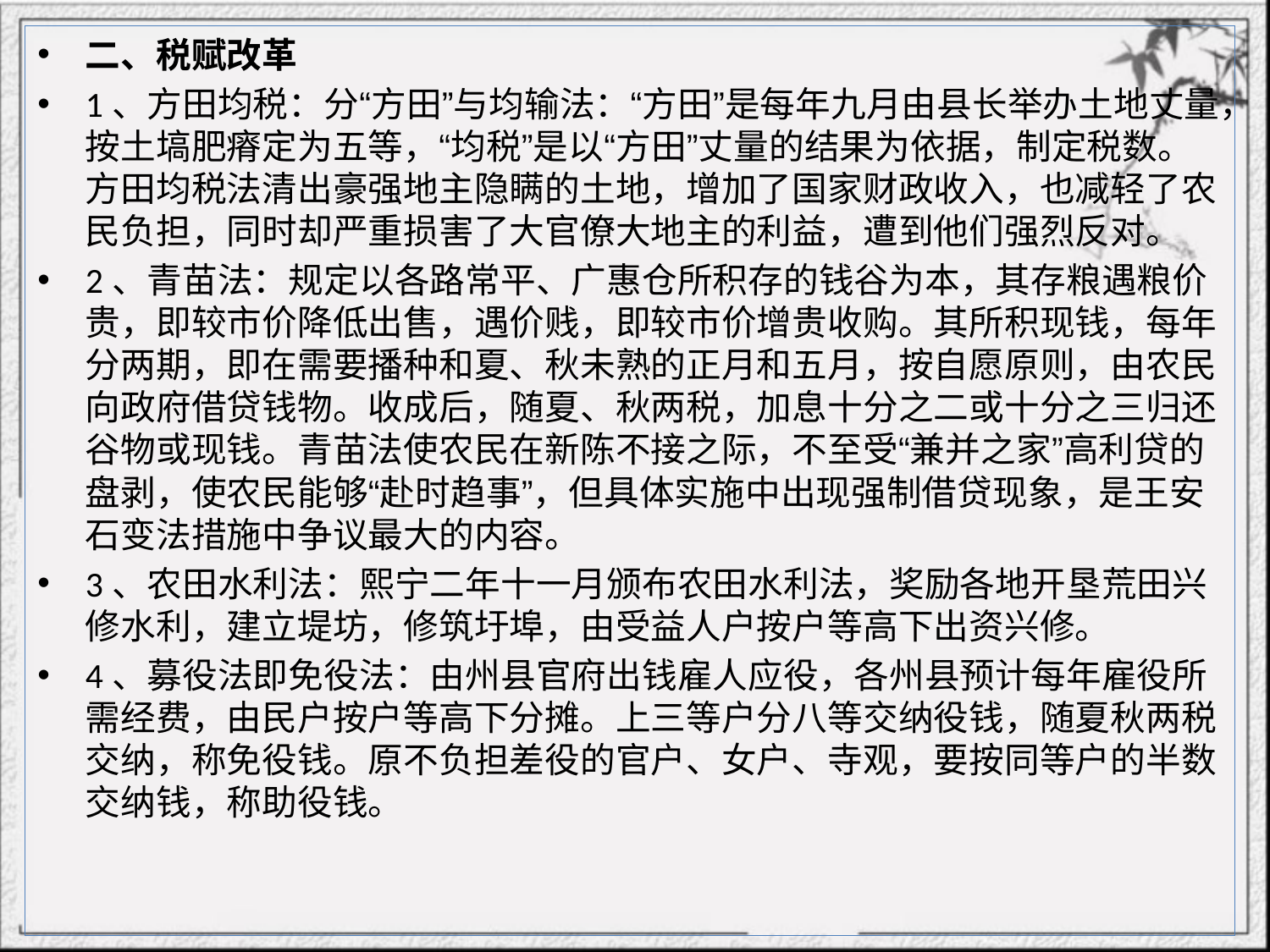

二、税赋改革
1、方田均税：分“方田”与均输法：“方田”是每年九月由县长举办土地丈量，按土塙肥瘠定为五等，“均税”是以“方田”丈量的结果为依据，制定税数。方田均税法清出豪强地主隐瞒的土地，增加了国家财政收入，也减轻了农民负担，同时却严重损害了大官僚大地主的利益，遭到他们强烈反对。
2、青苗法：规定以各路常平、广惠仓所积存的钱谷为本，其存粮遇粮价贵，即较市价降低出售，遇价贱，即较市价增贵收购。其所积现钱，每年分两期，即在需要播种和夏、秋未熟的正月和五月，按自愿原则，由农民向政府借贷钱物。收成后，随夏、秋两税，加息十分之二或十分之三归还谷物或现钱。青苗法使农民在新陈不接之际，不至受“兼并之家”高利贷的盘剥，使农民能够“赴时趋事”，但具体实施中出现强制借贷现象，是王安石变法措施中争议最大的内容。
3、农田水利法：熙宁二年十一月颁布农田水利法，奖励各地开垦荒田兴修水利，建立堤坊，修筑圩埠，由受益人户按户等高下出资兴修。
4、募役法即免役法：由州县官府出钱雇人应役，各州县预计每年雇役所需经费，由民户按户等高下分摊。上三等户分八等交纳役钱，随夏秋两税交纳，称免役钱。原不负担差役的官户、女户、寺观，要按同等户的半数交纳钱，称助役钱。